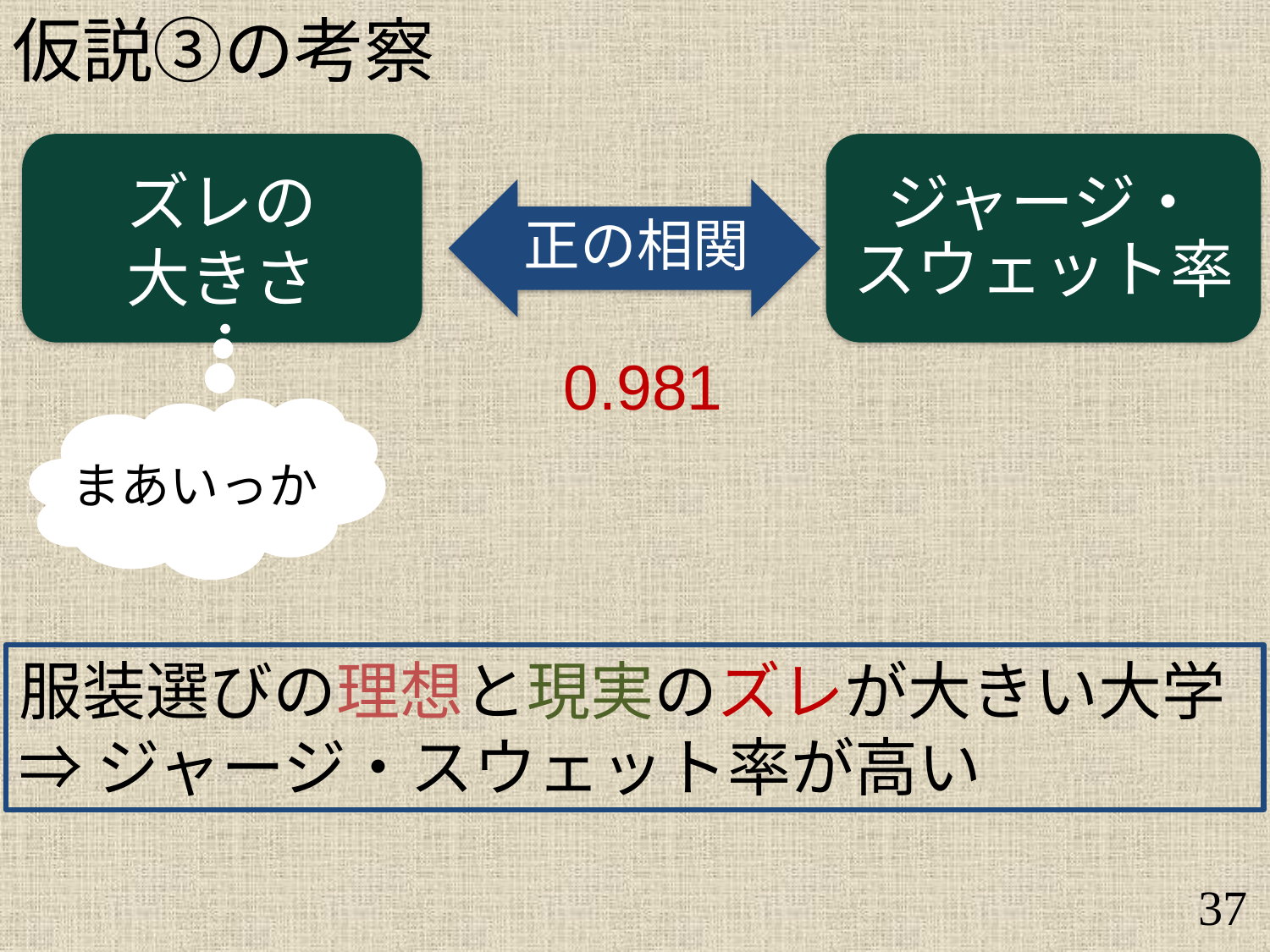

仮説③の考察
ズレの
大きさ
ジャージ・
スウェット率
正の相関
0.981
まあいっか
服装選びの理想と現実のズレが大きい大学
⇒ジャージ・スウェット率が高い
37